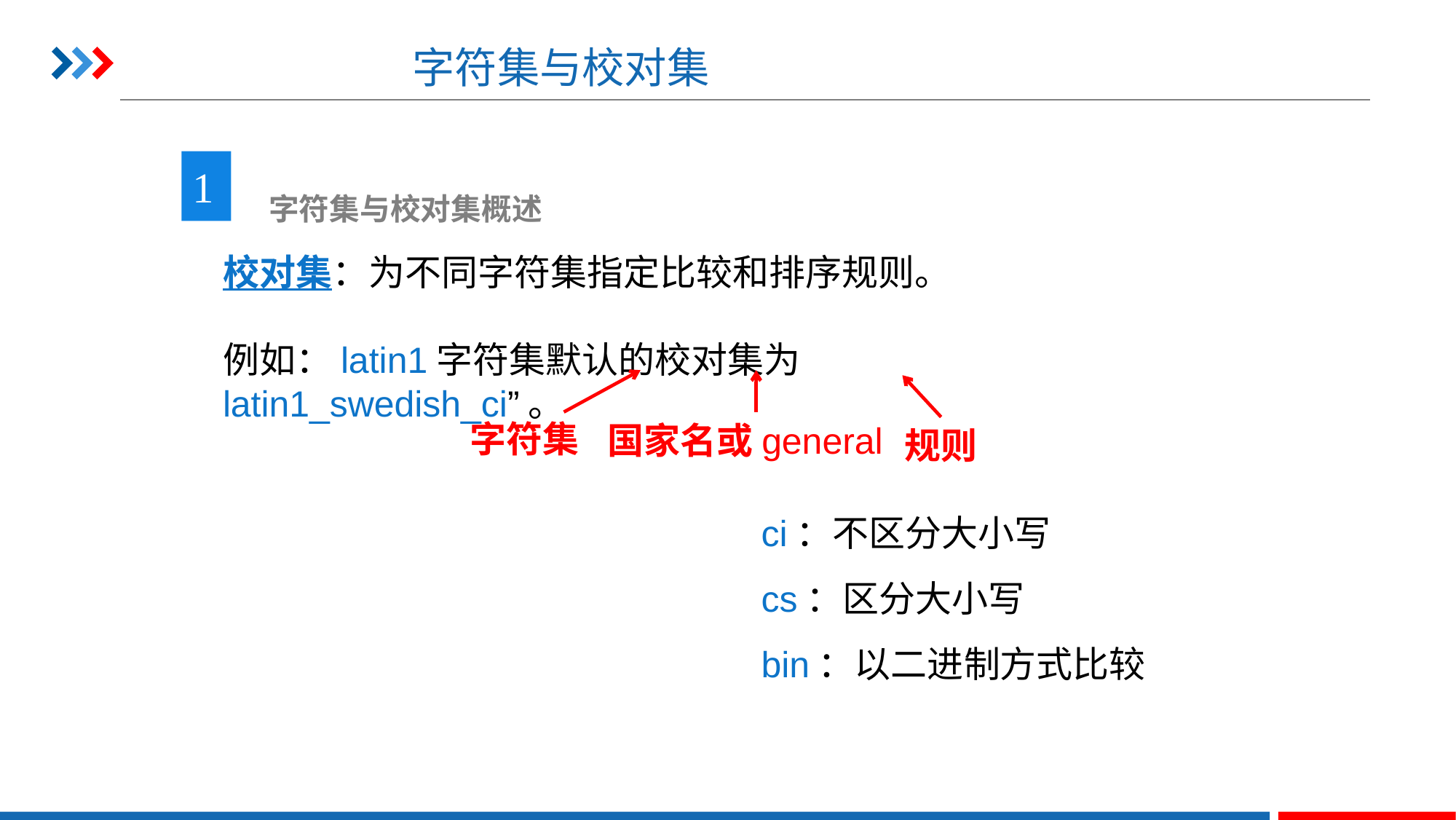

# 字符集与校对集

1
  字符集与校对集概述
校对集：为不同字符集指定比较和排序规则。

例如：latin1字符集默认的校对集为latin1_swedish_ci”。
字符集
国家名或general
规则
ci：不区分大小写
cs：区分大小写
bin：以二进制方式比较